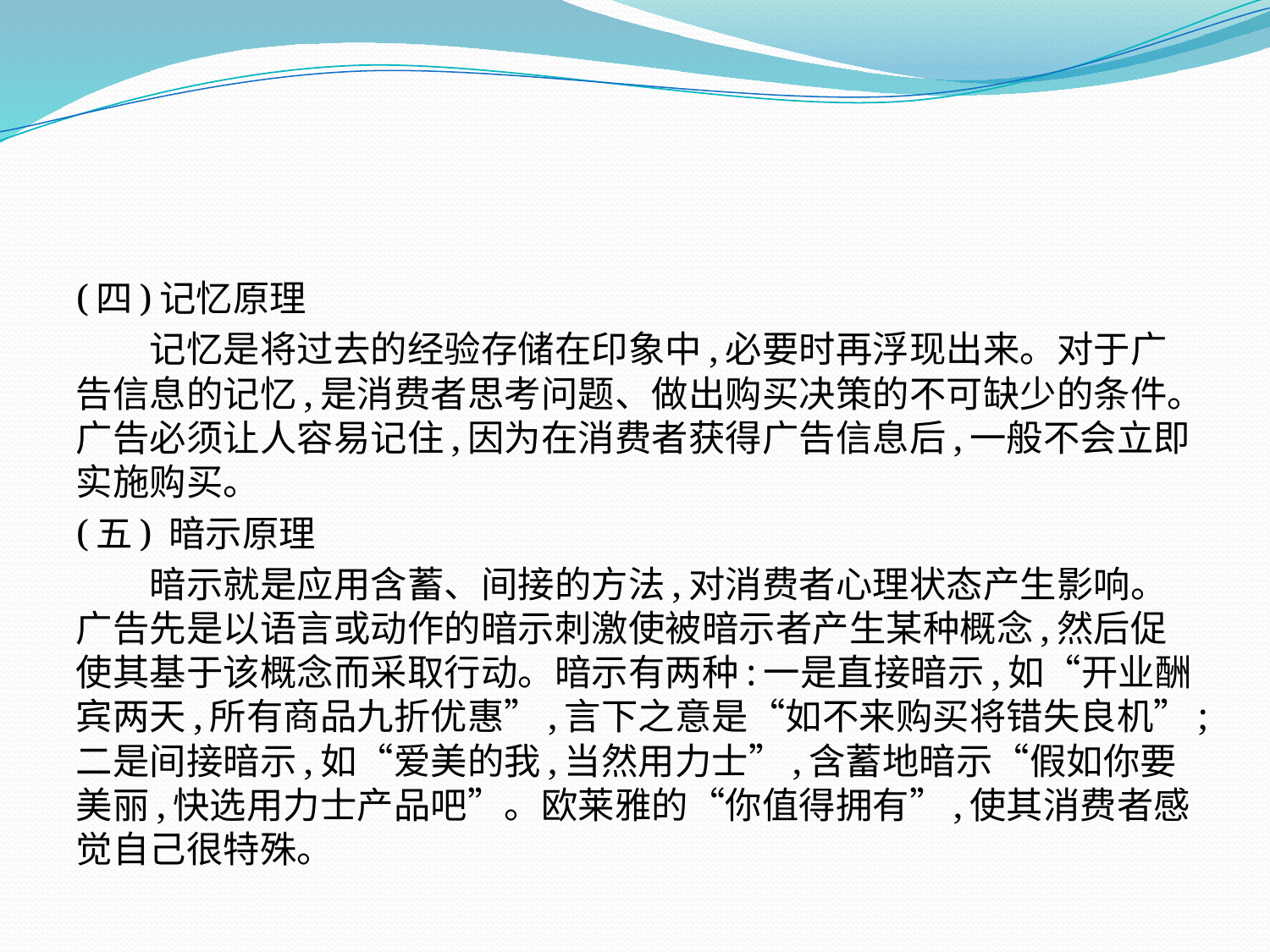

(四)记忆原理
　　记忆是将过去的经验存储在印象中,必要时再浮现出来。对于广告信息的记忆,是消费者思考问题、做出购买决策的不可缺少的条件。广告必须让人容易记住,因为在消费者获得广告信息后,一般不会立即实施购买。
(五) 暗示原理
　　暗示就是应用含蓄、间接的方法,对消费者心理状态产生影响。广告先是以语言或动作的暗示刺激使被暗示者产生某种概念,然后促使其基于该概念而采取行动。暗示有两种:一是直接暗示,如“开业酬宾两天,所有商品九折优惠”,言下之意是“如不来购买将错失良机”;二是间接暗示,如“爱美的我,当然用力士”,含蓄地暗示“假如你要美丽,快选用力士产品吧”。欧莱雅的“你值得拥有”,使其消费者感觉自己很特殊。